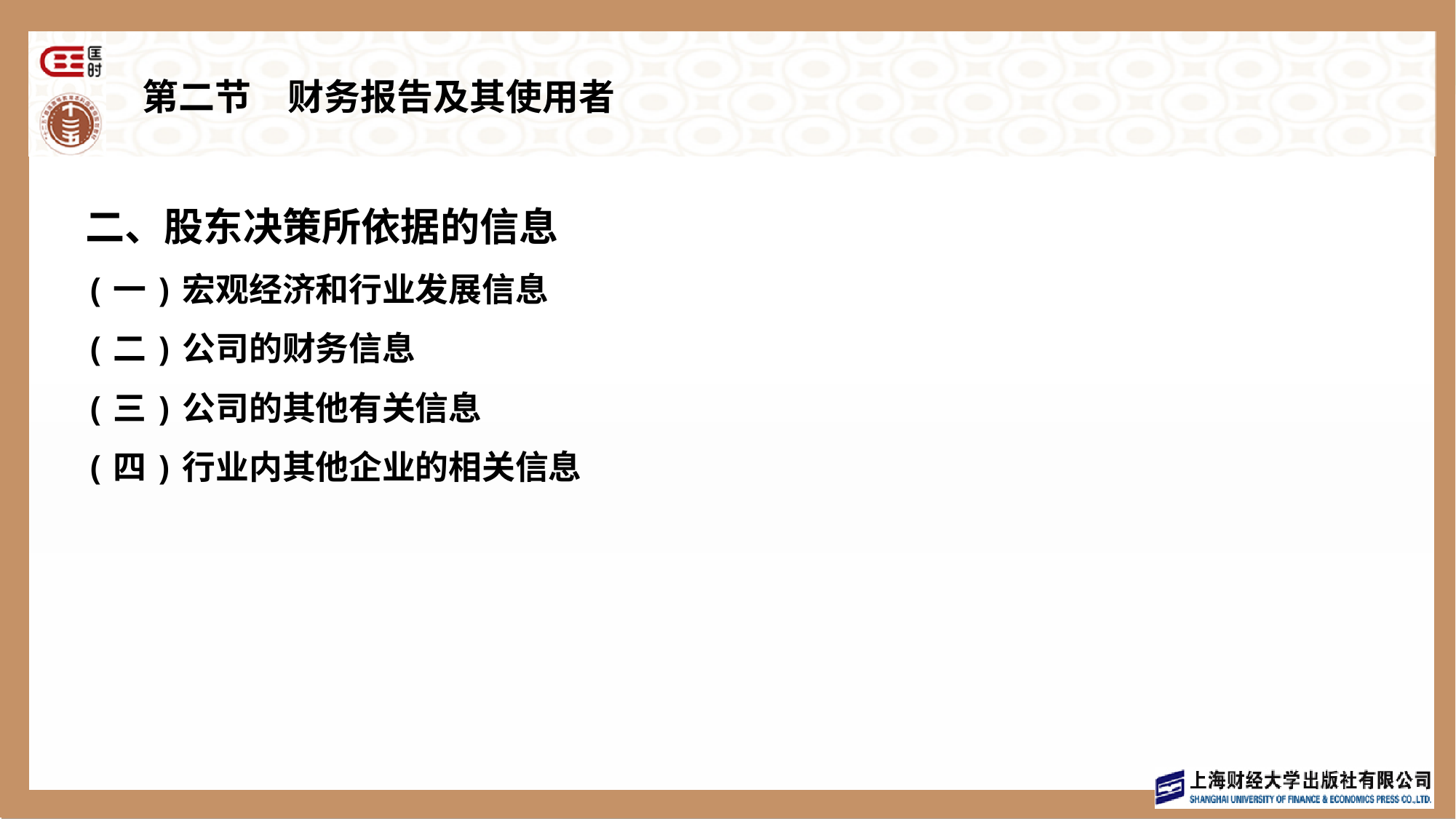

# 第二节　财务报告及其使用者
二、股东决策所依据的信息
(一)宏观经济和行业发展信息
(二)公司的财务信息
(三)公司的其他有关信息
(四)行业内其他企业的相关信息